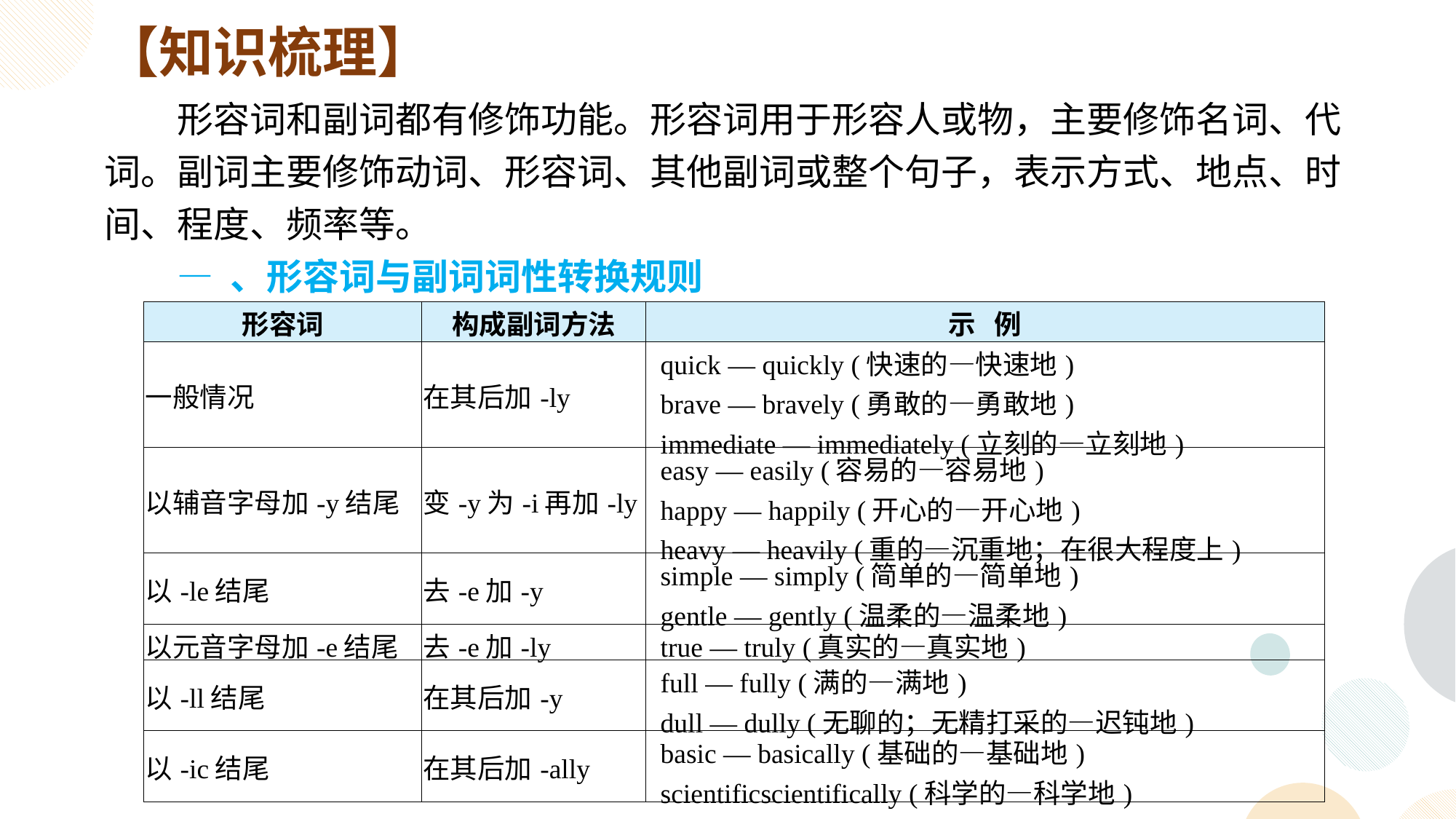

【知识梳理】
形容词和副词都有修饰功能。形容词用于形容人或物，主要修饰名词、代词。副词主要修饰动词、形容词、其他副词或整个句子，表示方式、地点、时间、程度、频率等。
— 、形容词与副词词性转换规则
| 形容词 | 构成副词方法 | 示 例 |
| --- | --- | --- |
| 一般情况 | 在其后加-ly | quick — quickly (快速的—快速地) brave — bravely (勇敢的—勇敢地) immediate — immediately (立刻的—立刻地) |
| 以辅音字母加-y结尾 | 变-y为-i再加-ly | easy — easily (容易的—容易地) happy — happily (开心的—开心地) heavy — heavily (重的—沉重地；在很大程度上) |
| 以-le结尾 | 去-e加-y | simple — simply (简单的—简单地) gentle — gently (温柔的—温柔地) |
| 以元音字母加-e结尾 | 去-e加-ly | true — truly (真实的—真实地) |
| 以-ll结尾 | 在其后加-y | full — fully (满的—满地) dull — dully (无聊的；无精打采的—迟钝地) |
| 以-ic结尾 | 在其后加-ally | basic — basically (基础的—基础地) scientificscientifically (科学的—科学地) |